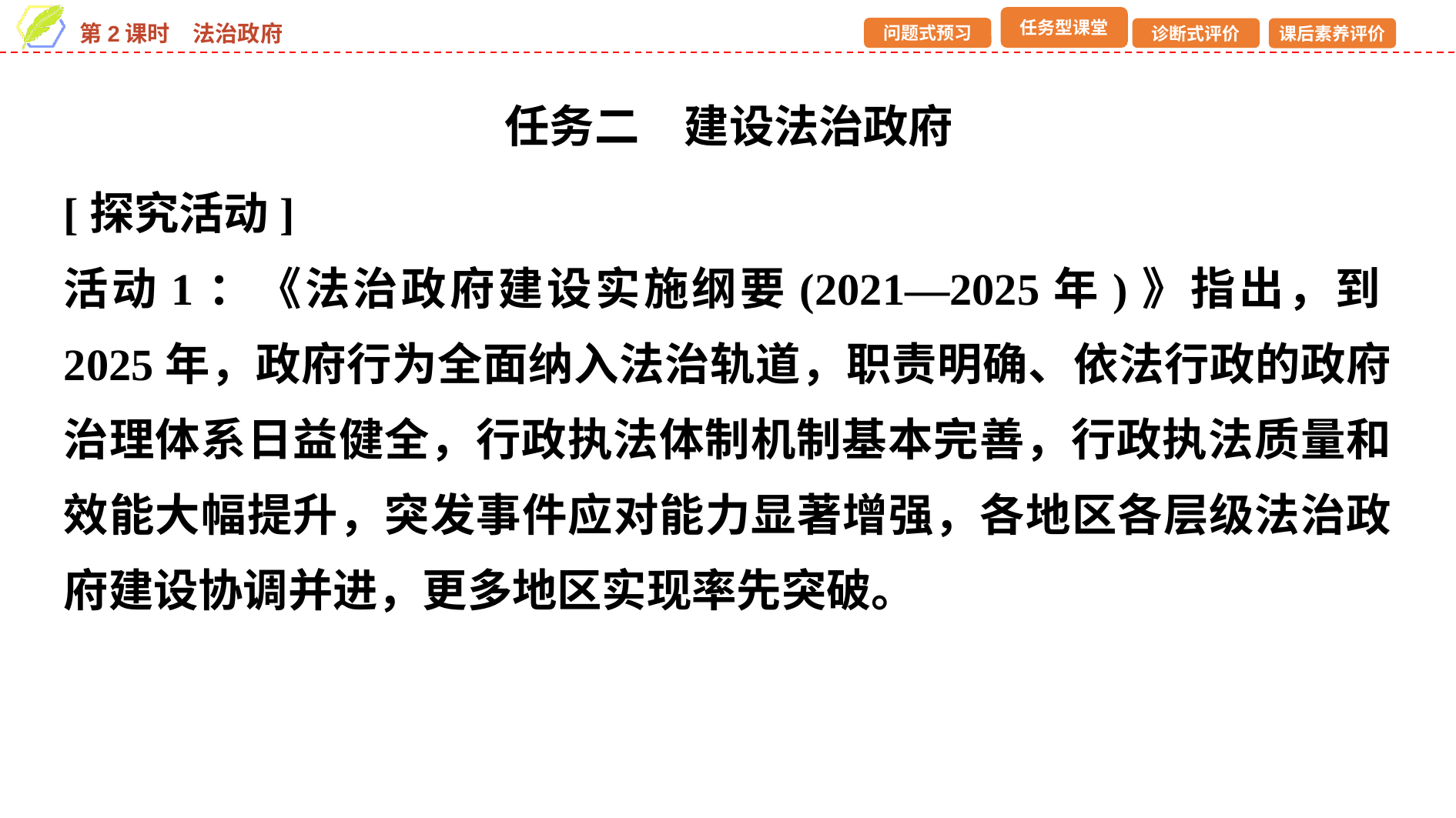

任务二　建设法治政府
[探究活动]
活动1：《法治政府建设实施纲要(2021—2025年)》指出，到2025年，政府行为全面纳入法治轨道，职责明确、依法行政的政府治理体系日益健全，行政执法体制机制基本完善，行政执法质量和效能大幅提升，突发事件应对能力显著增强，各地区各层级法治政府建设协调并进，更多地区实现率先突破。